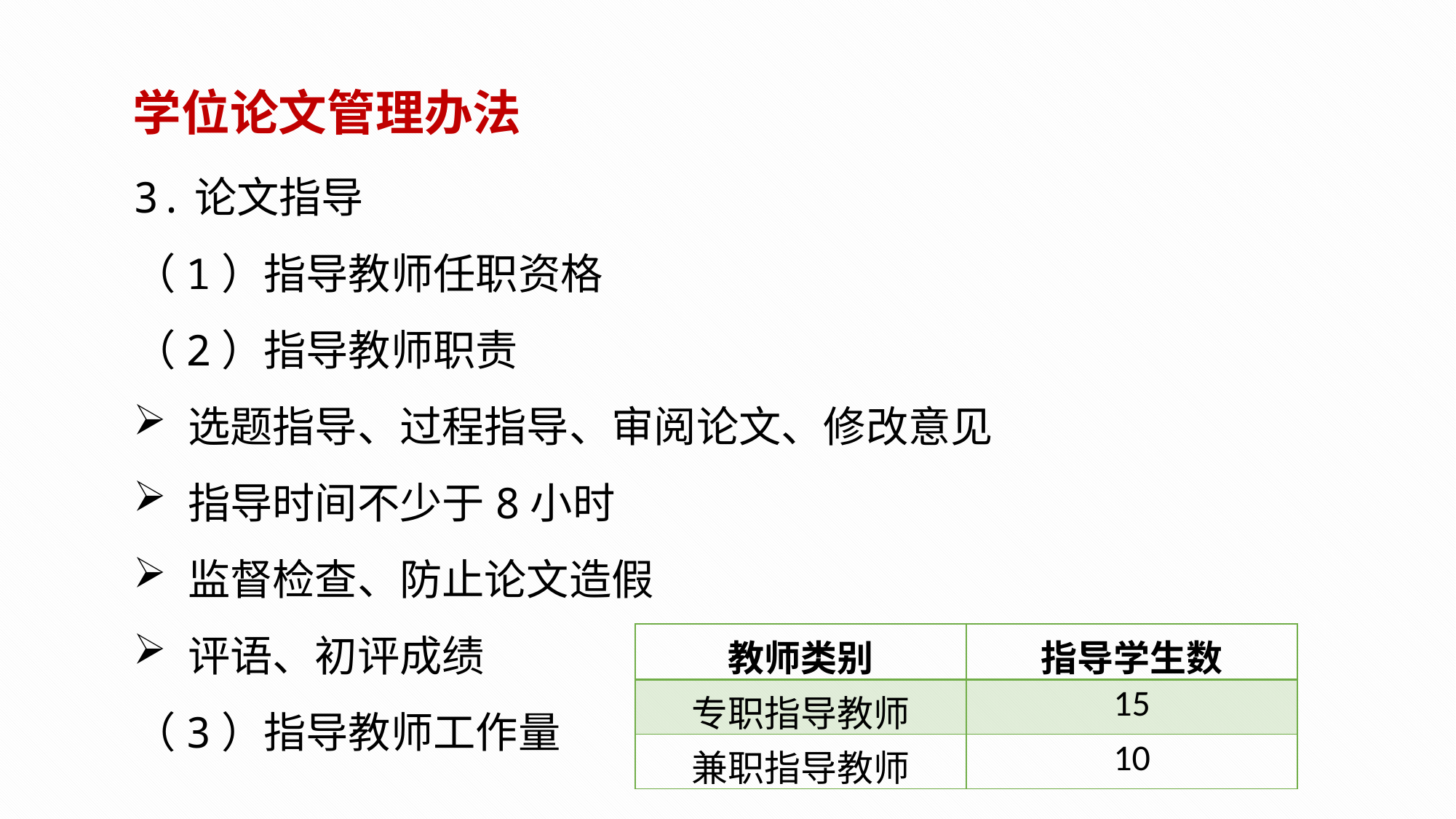

学位论文管理办法
3.论文指导
（1）指导教师任职资格
（2）指导教师职责
选题指导、过程指导、审阅论文、修改意见
指导时间不少于8小时
监督检查、防止论文造假
评语、初评成绩
（3）指导教师工作量

| 教师类别 | 指导学生数 |
| --- | --- |
| 专职指导教师 | 15 |
| 兼职指导教师 | 10 |